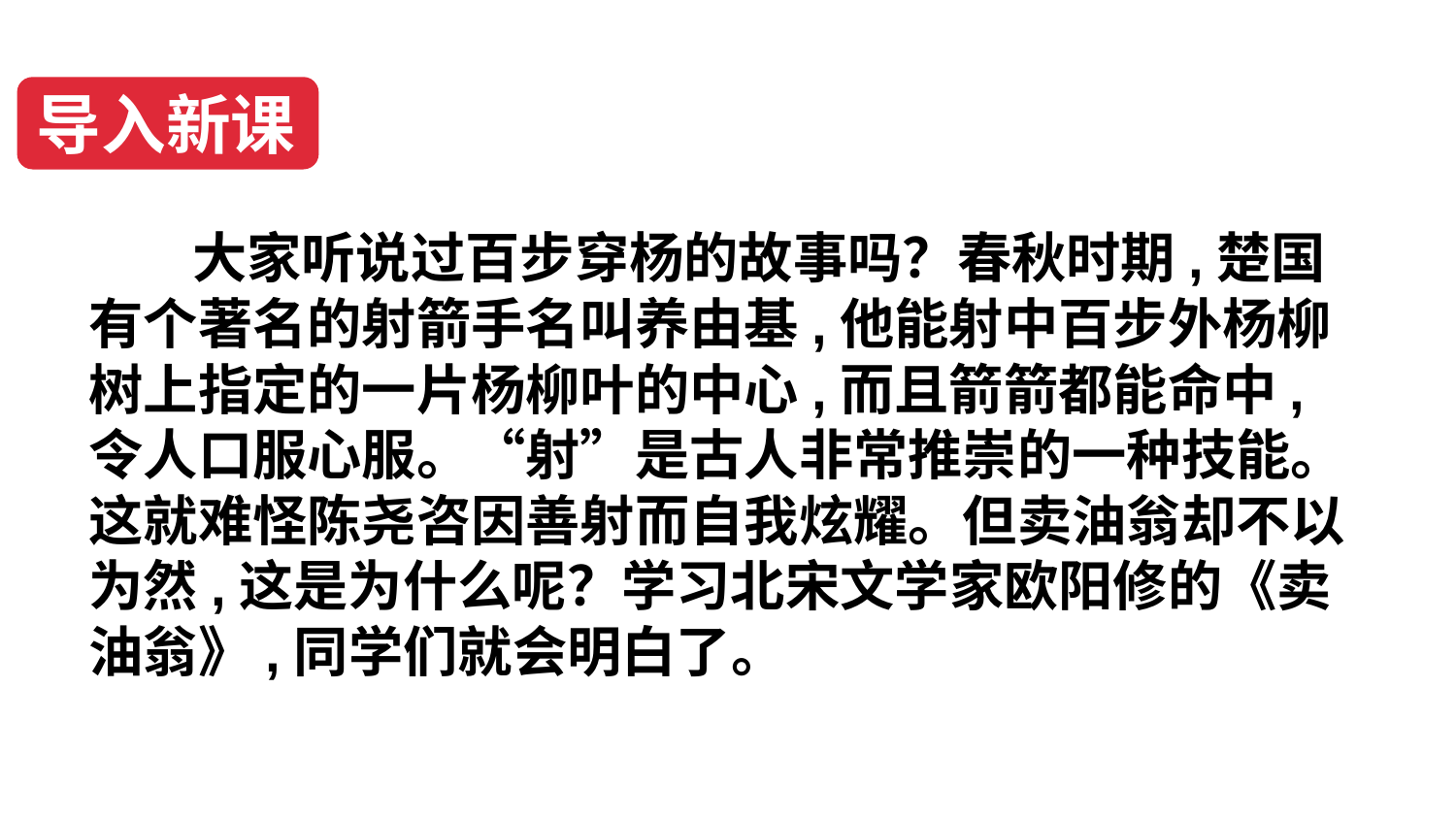

导入新课
       大家听说过百步穿杨的故事吗？春秋时期,楚国有个著名的射箭手名叫养由基,他能射中百步外杨柳树上指定的一片杨柳叶的中心,而且箭箭都能命中,令人口服心服。“射”是古人非常推崇的一种技能。这就难怪陈尧咨因善射而自我炫耀。但卖油翁却不以为然,这是为什么呢？学习北宋文学家欧阳修的《卖油翁》,同学们就会明白了。